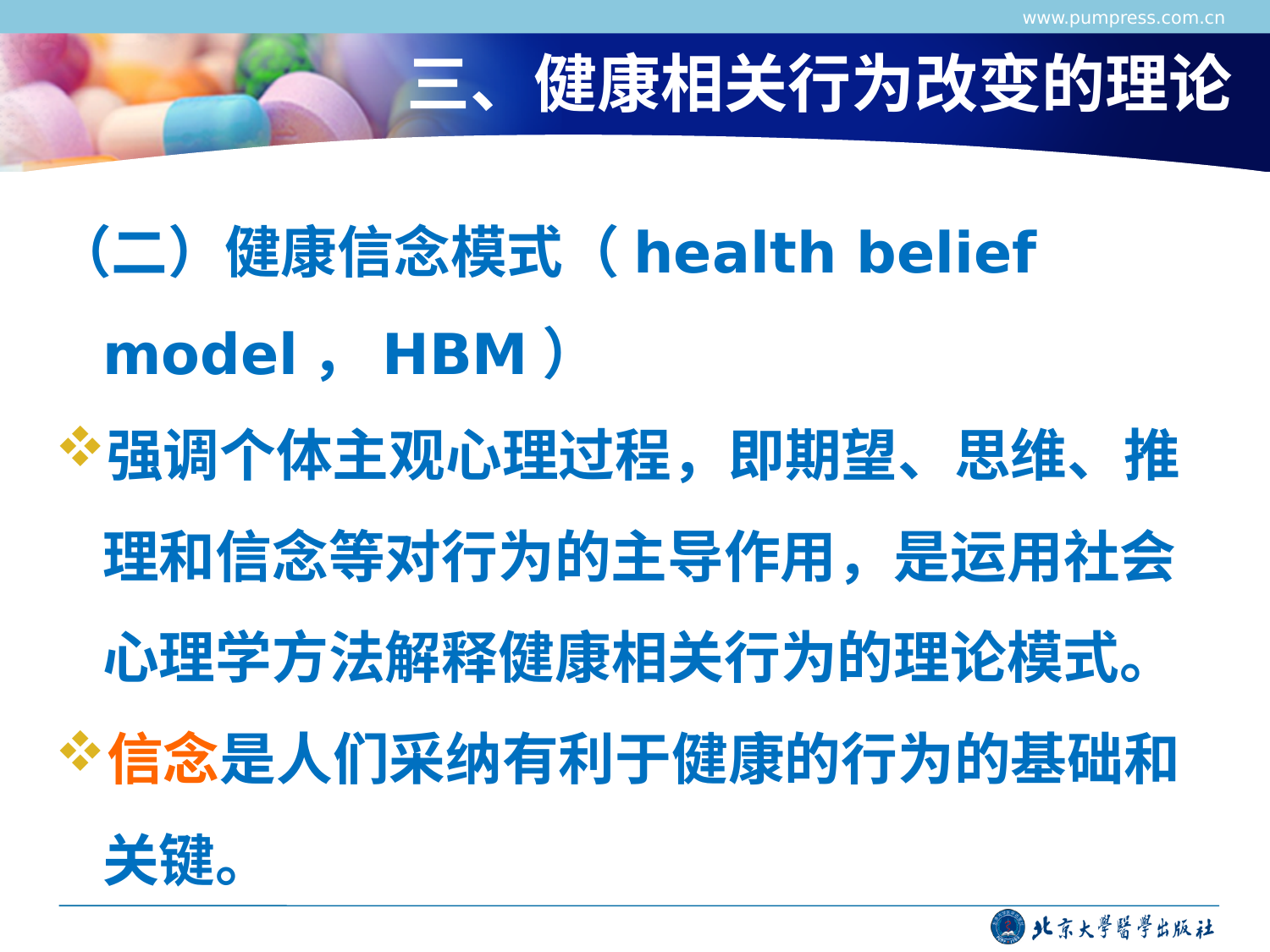

www.pumpress.com.cn
# 三、健康相关行为改变的理论
（二）健康信念模式（health belief model，HBM）
强调个体主观心理过程，即期望、思维、推理和信念等对行为的主导作用，是运用社会心理学方法解释健康相关行为的理论模式。
信念是人们采纳有利于健康的行为的基础和关键。